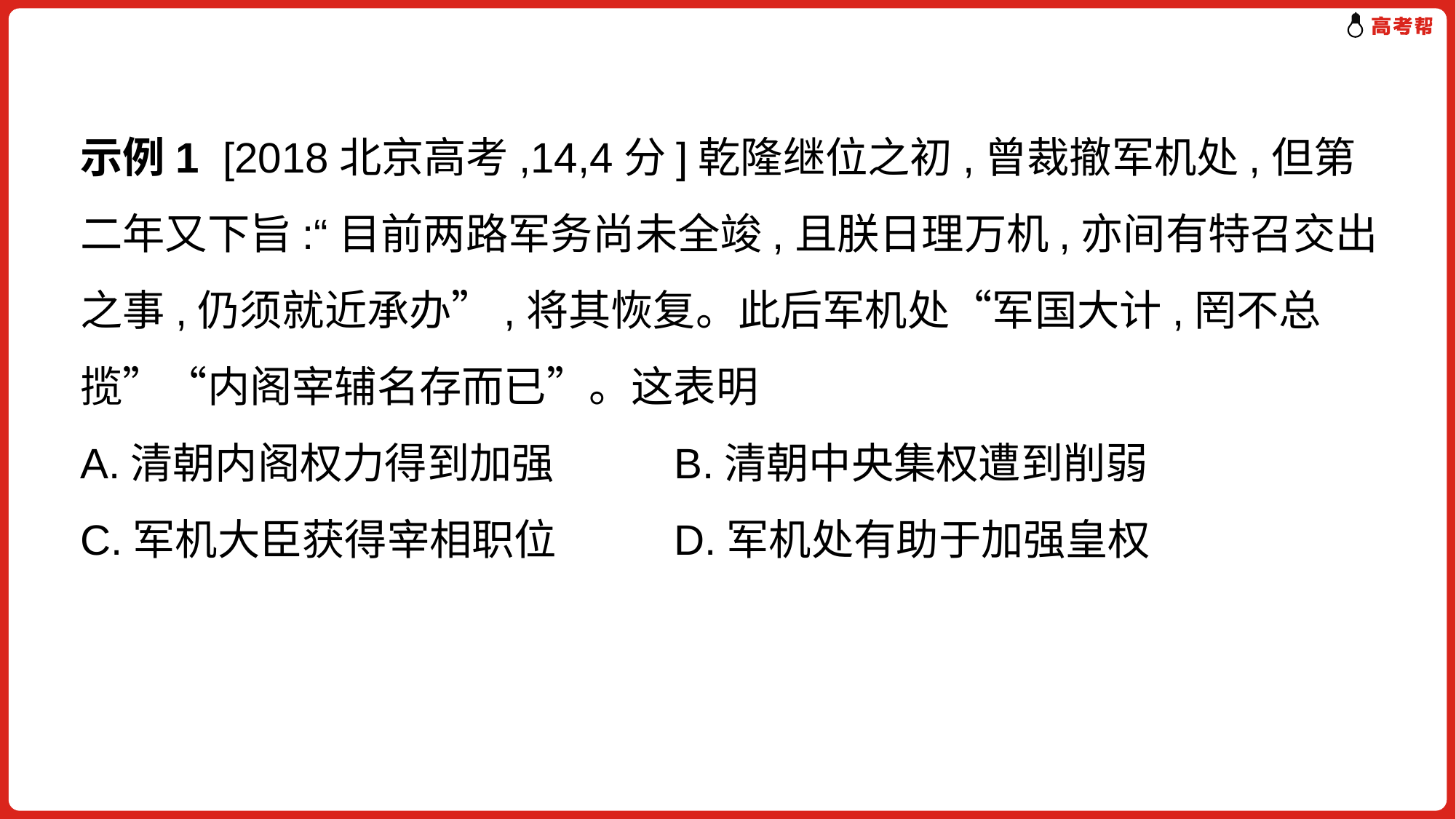

示例1  [2018北京高考,14,4分]乾隆继位之初,曾裁撤军机处,但第二年又下旨:“目前两路军务尚未全竣,且朕日理万机,亦间有特召交出之事,仍须就近承办”,将其恢复。此后军机处“军国大计,罔不总揽”“内阁宰辅名存而已”。这表明
A.清朝内阁权力得到加强	    B.清朝中央集权遭到削弱
C.军机大臣获得宰相职位	    D.军机处有助于加强皇权